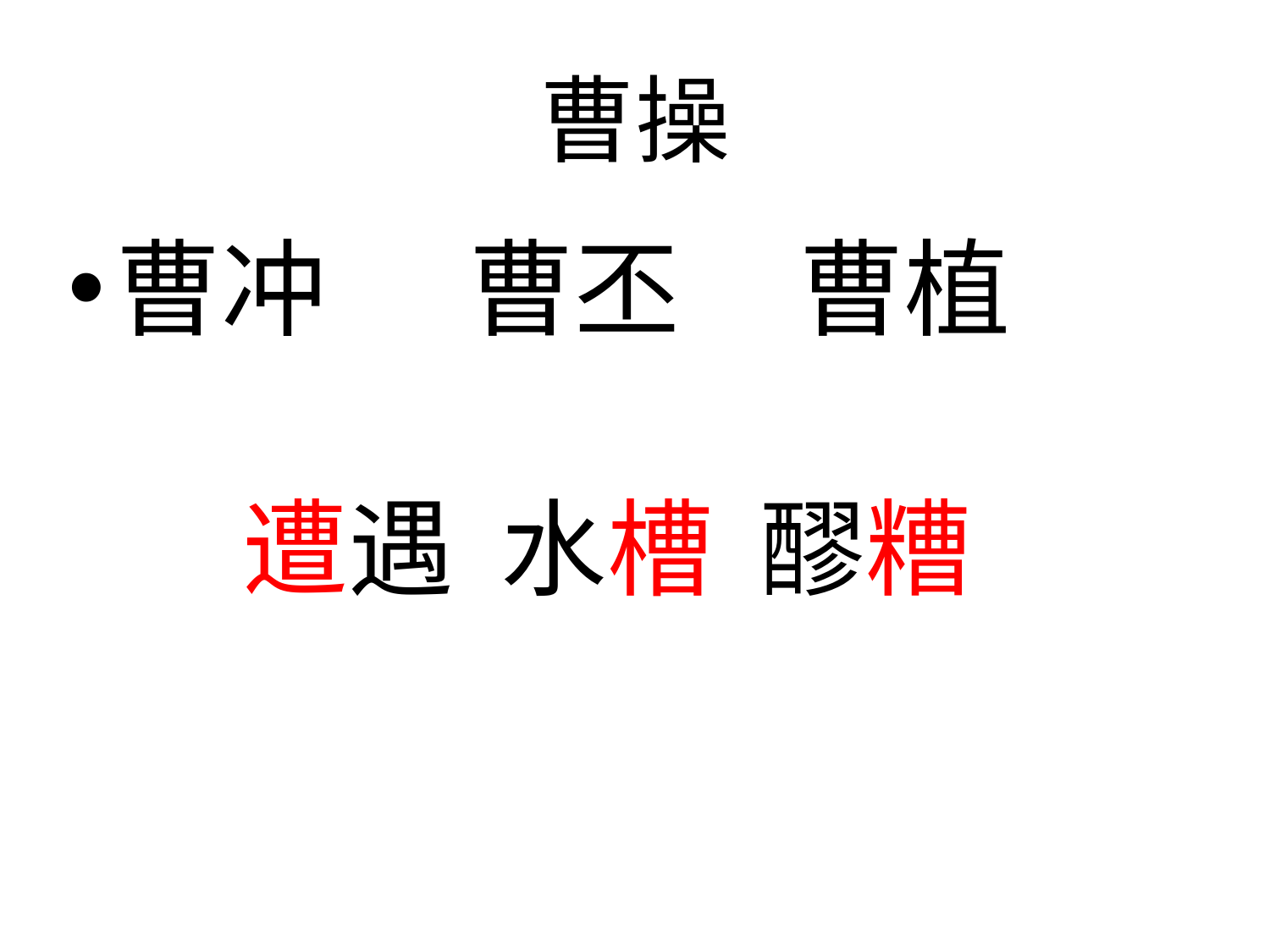

# 曹操
曹冲      曹丕     曹植

遭遇  水槽  醪糟